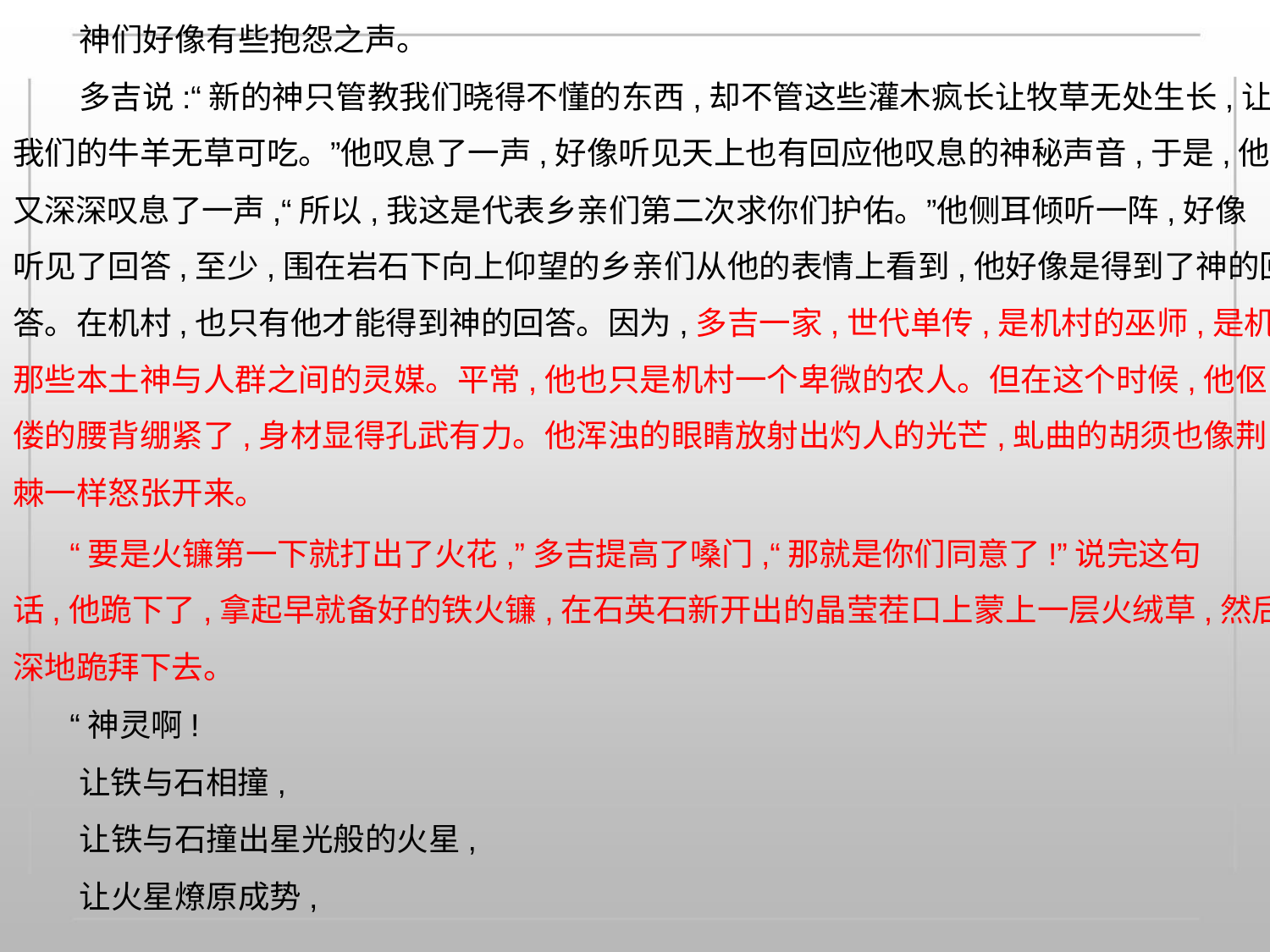

神们好像有些抱怨之声。
多吉说:“新的神只管教我们晓得不懂的东西,却不管这些灌木疯长让牧草无处生长,让
我们的牛羊无草可吃。”他叹息了一声,好像听见天上也有回应他叹息的神秘声音,于是,他
又深深叹息了一声,“所以,我这是代表乡亲们第二次求你们护佑。”他侧耳倾听一阵,好像
听见了回答,至少,围在岩石下向上仰望的乡亲们从他的表情上看到,他好像是得到了神的回
答。在机村,也只有他才能得到神的回答。因为,多吉一家,世代单传,是机村的巫师,是机村
那些本土神与人群之间的灵媒。平常,他也只是机村一个卑微的农人。但在这个时候,他伛
偻的腰背绷紧了,身材显得孔武有力。他浑浊的眼睛放射出灼人的光芒,虬曲的胡须也像荆
棘一样怒张开来。
“要是火镰第一下就打出了火花,”多吉提高了嗓门,“那就是你们同意了!”说完这句
话,他跪下了,拿起早就备好的铁火镰,在石英石新开出的晶莹茬口上蒙上一层火绒草,然后深
深地跪拜下去。
“神灵啊!
让铁与石相撞,
让铁与石撞出星光般的火星,
让火星燎原成势,